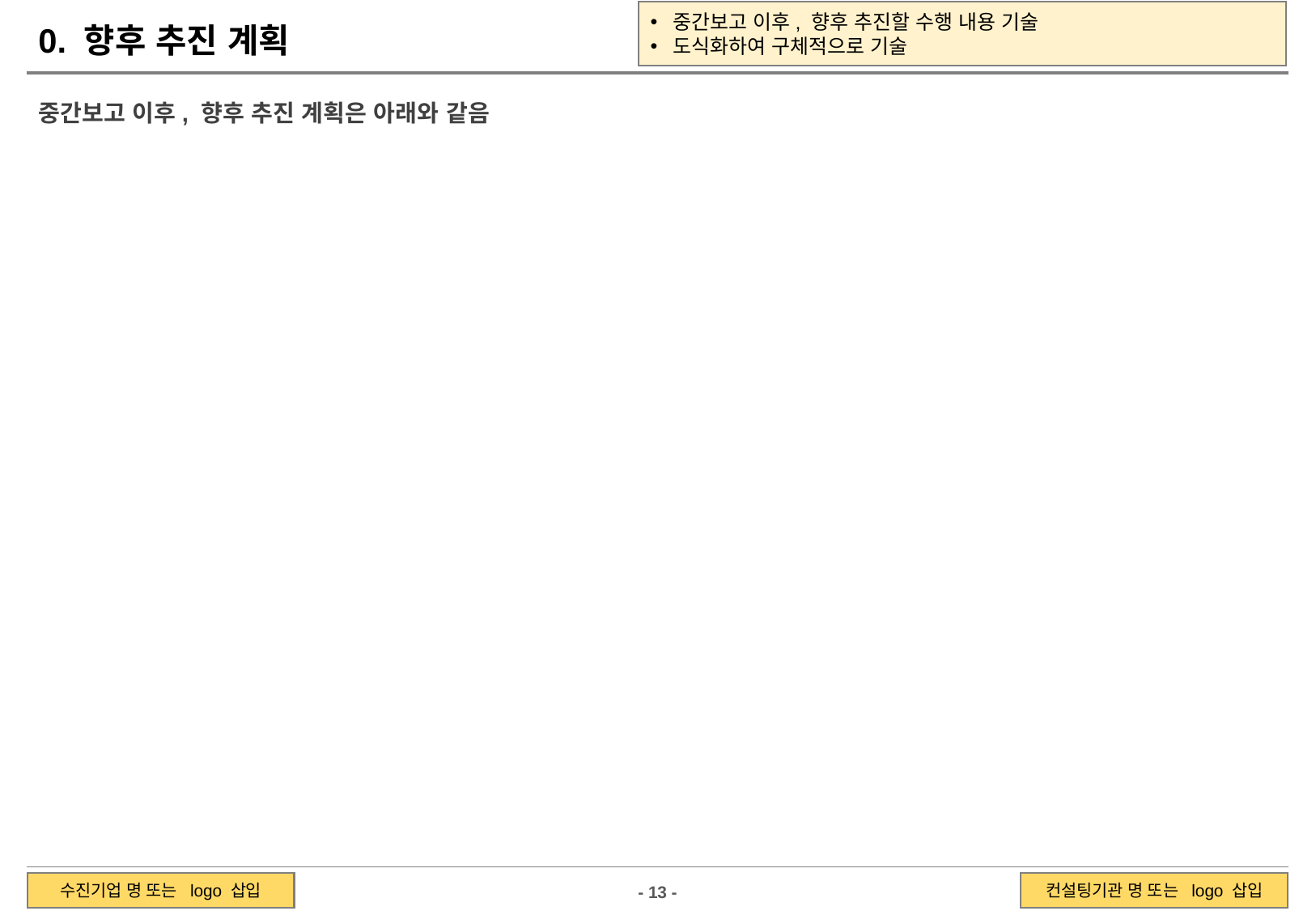

중간보고 이후, 향후 추진할 수행 내용 기술
도식화하여 구체적으로 기술
0. 향후 추진 계획
중간보고 이후, 향후 추진 계획은 아래와 같음